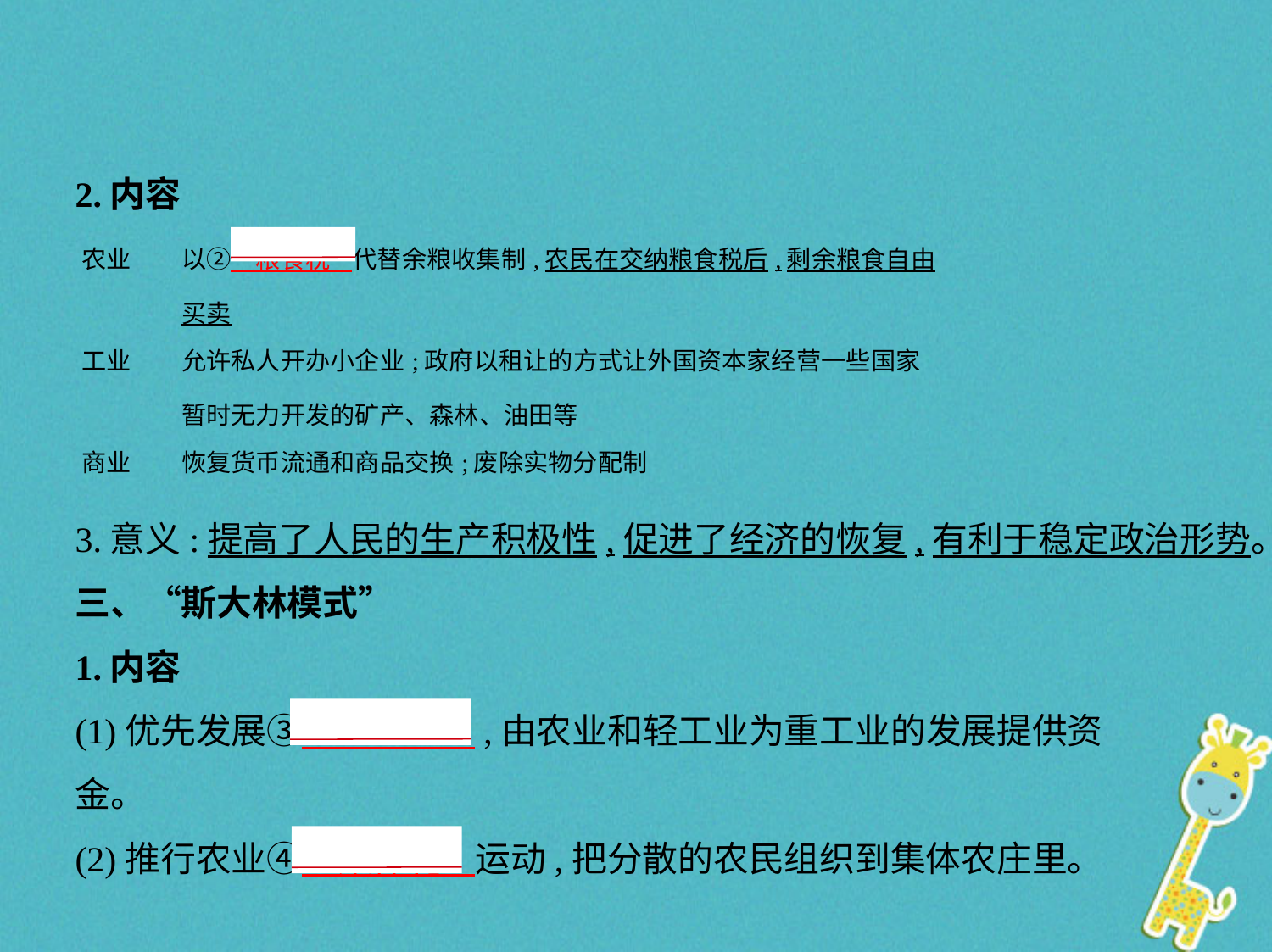

2.内容
| 农业 | 以②　粮食税    代替余粮收集制,农民在交纳粮食税后,剩余粮食自由 买卖 |
| --- | --- |
| 工业 | 允许私人开办小企业;政府以租让的方式让外国资本家经营一些国家 暂时无力开发的矿产、森林、油田等 |
| 商业 | 恢复货币流通和商品交换;废除实物分配制 |

3.意义:提高了人民的生产积极性,促进了经济的恢复,有利于稳定政治形势。
三、“斯大林模式”
1.内容
(1)优先发展③　重工业    ,由农业和轻工业为重工业的发展提供资
金。
(2)推行农业④　集体化    运动,把分散的农民组织到集体农庄里。